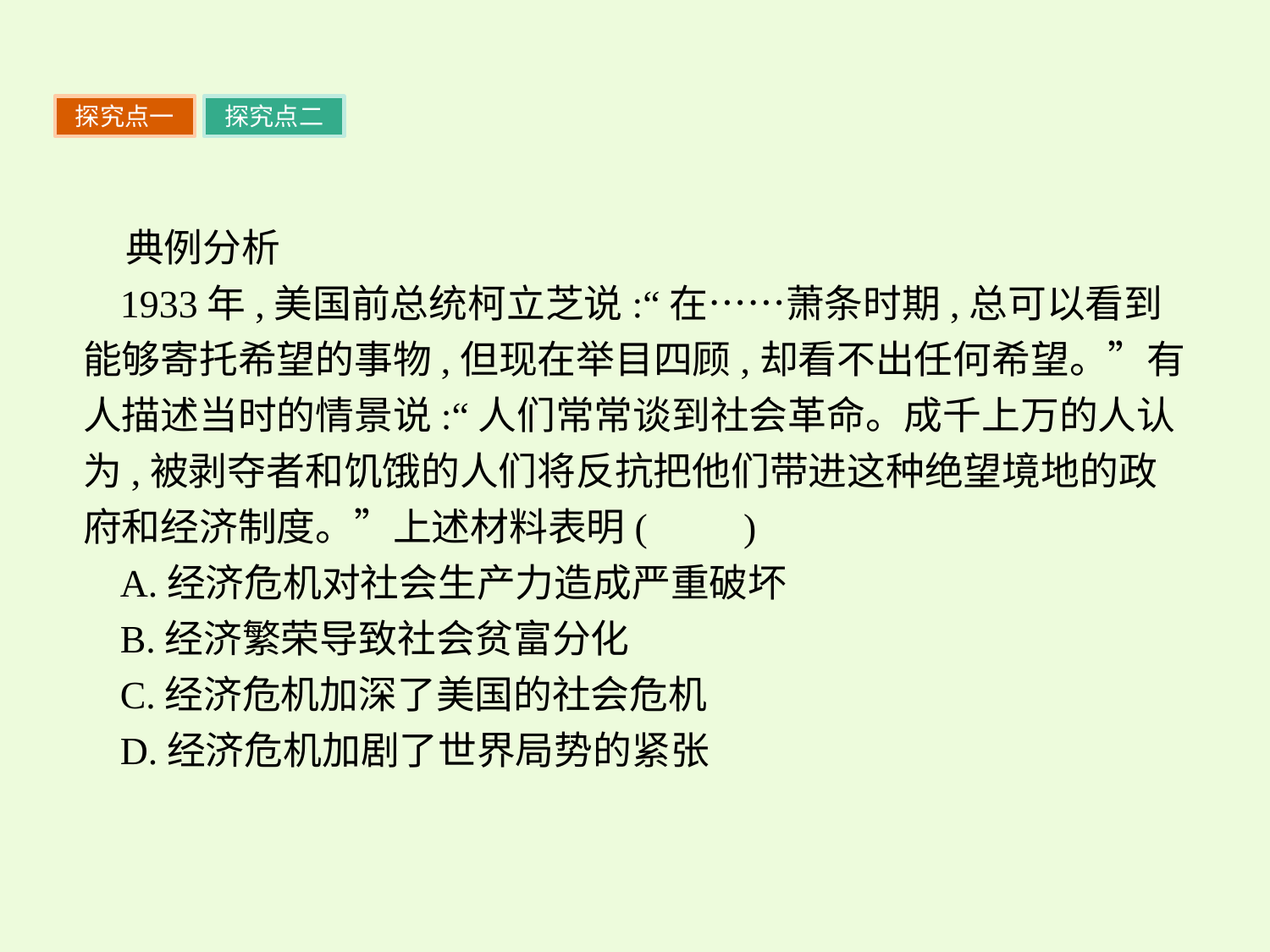

探究点一
探究点二
典例分析
1933年,美国前总统柯立芝说:“在……萧条时期,总可以看到能够寄托希望的事物,但现在举目四顾,却看不出任何希望。”有人描述当时的情景说:“人们常常谈到社会革命。成千上万的人认为,被剥夺者和饥饿的人们将反抗把他们带进这种绝望境地的政府和经济制度。”上述材料表明(　　)
A.经济危机对社会生产力造成严重破坏
B.经济繁荣导致社会贫富分化
C.经济危机加深了美国的社会危机
D.经济危机加剧了世界局势的紧张